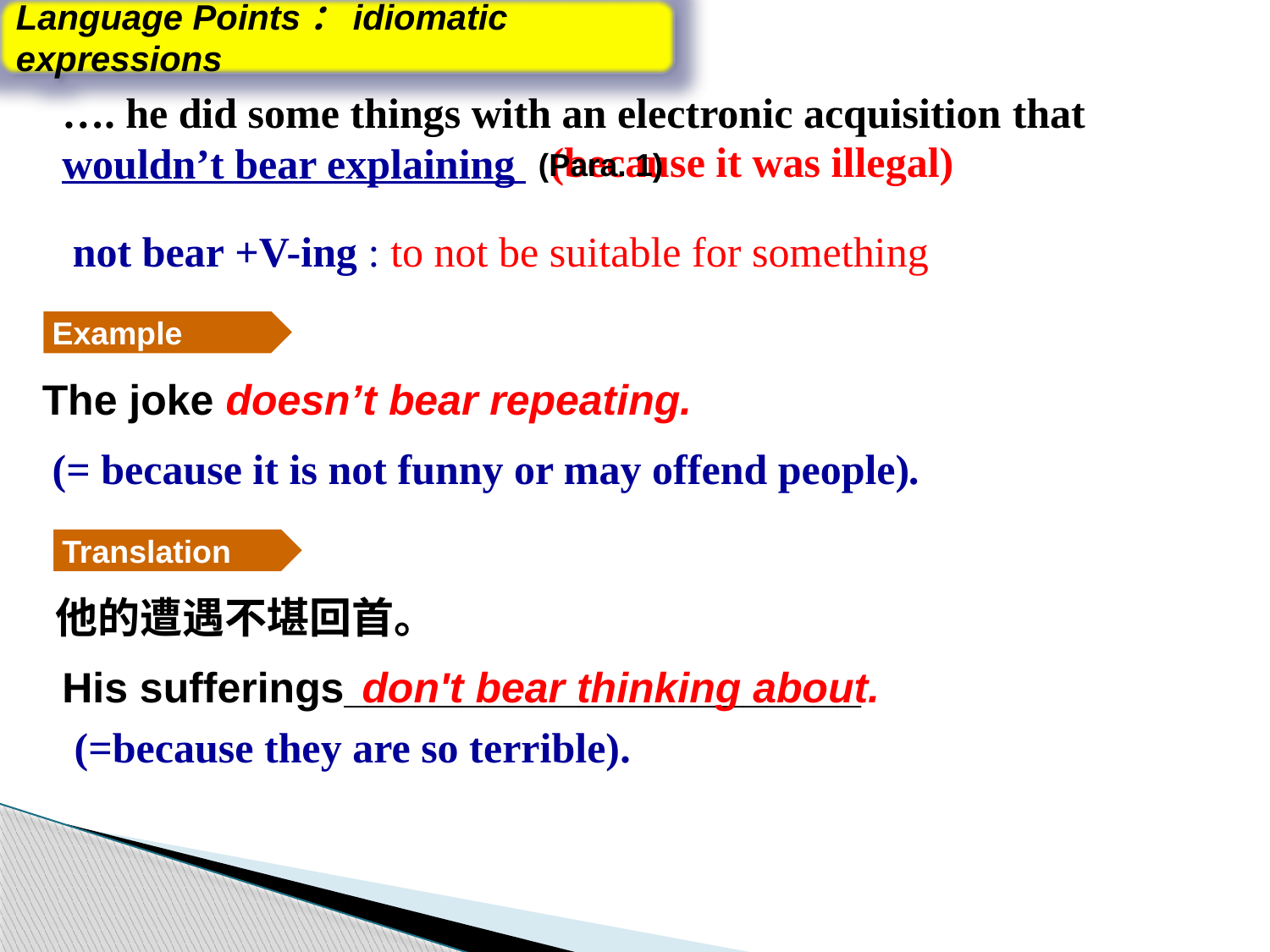

Language Points：idiomatic expressions
…. he did some things with an electronic acquisition that
wouldn’t bear explaining
(because it was illegal)
(Para. 1)
 not bear +V-ing : to not be suitable for something
Example
The joke doesn’t bear repeating.
(= because it is not funny or may offend people).
Translation
他的遭遇不堪回首。
His sufferings______________________
don't bear thinking about.
(=because they are so terrible).